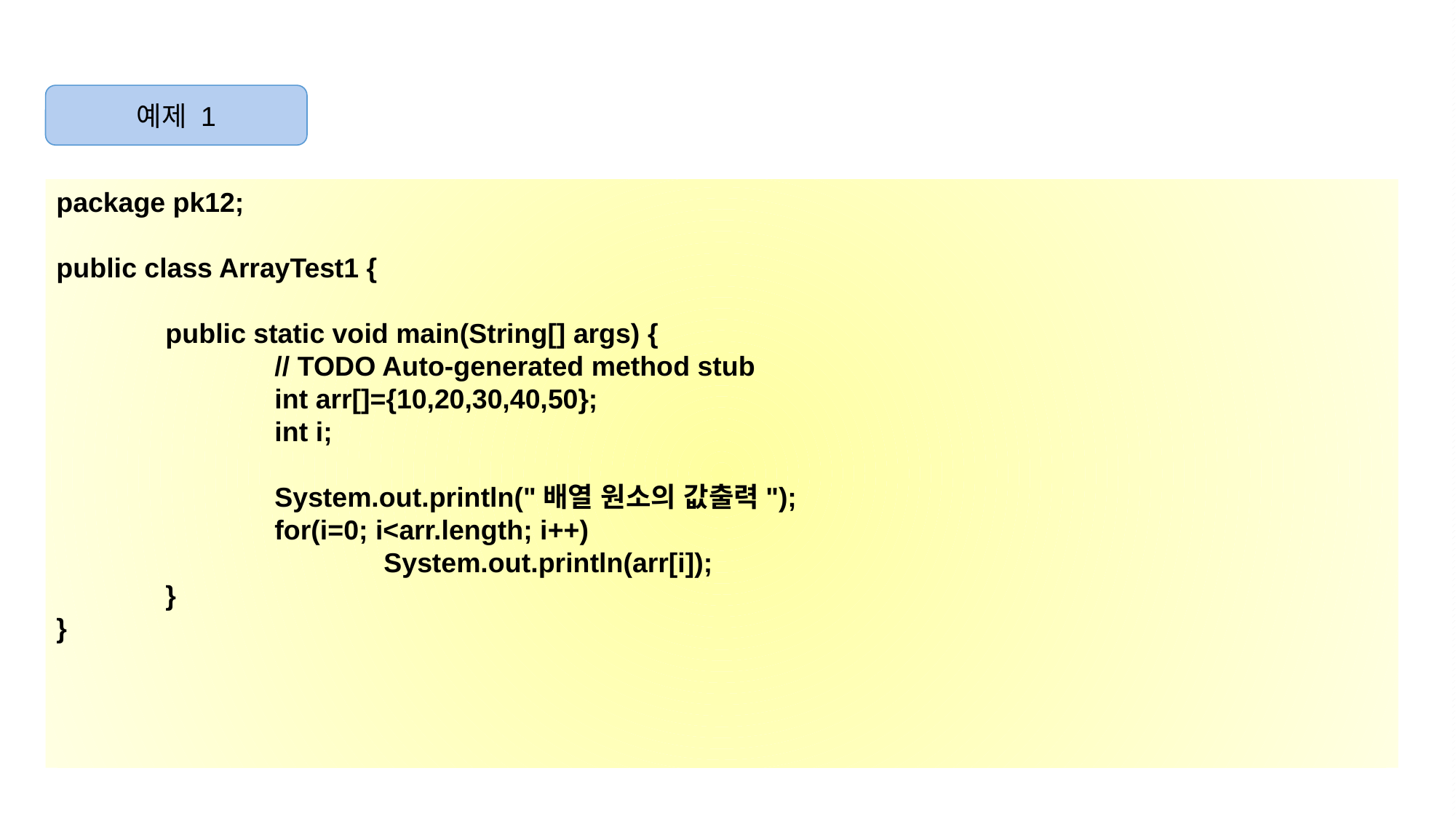

예제 1
package pk12;

public class ArrayTest1 {

	public static void main(String[] args) {
		// TODO Auto-generated method stub
		int arr[]={10,20,30,40,50};
		int i;

		System.out.println("배열 원소의 값출력");
		for(i=0; i<arr.length; i++)
			System.out.println(arr[i]);
	}
}